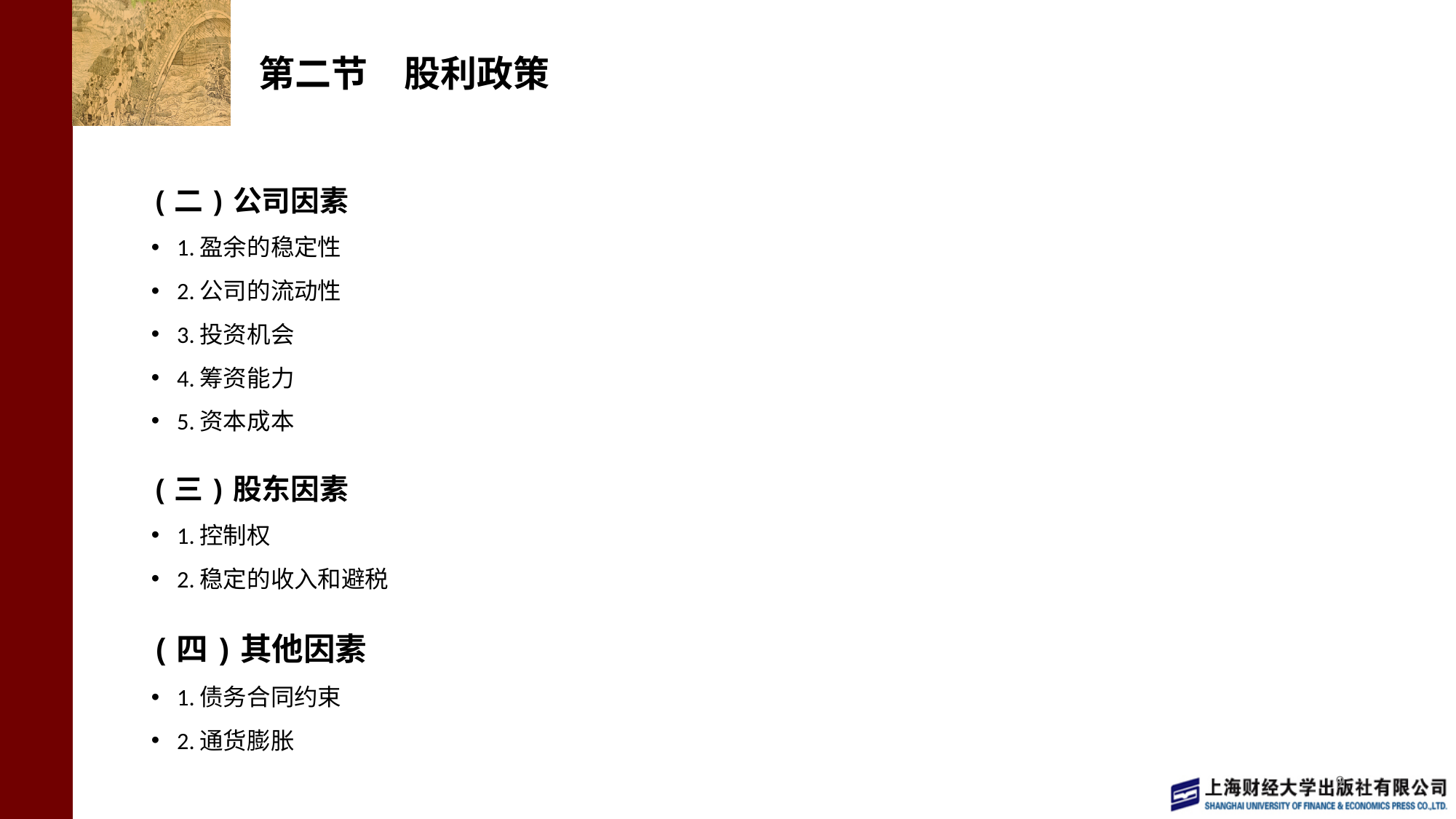

# 第二节　股利政策
(二)公司因素
1.盈余的稳定性
2.公司的流动性
3.投资机会
4.筹资能力
5.资本成本
(三)股东因素
1.控制权
2.稳定的收入和避税
(四)其他因素
1.债务合同约束
2.通货膨胀

9